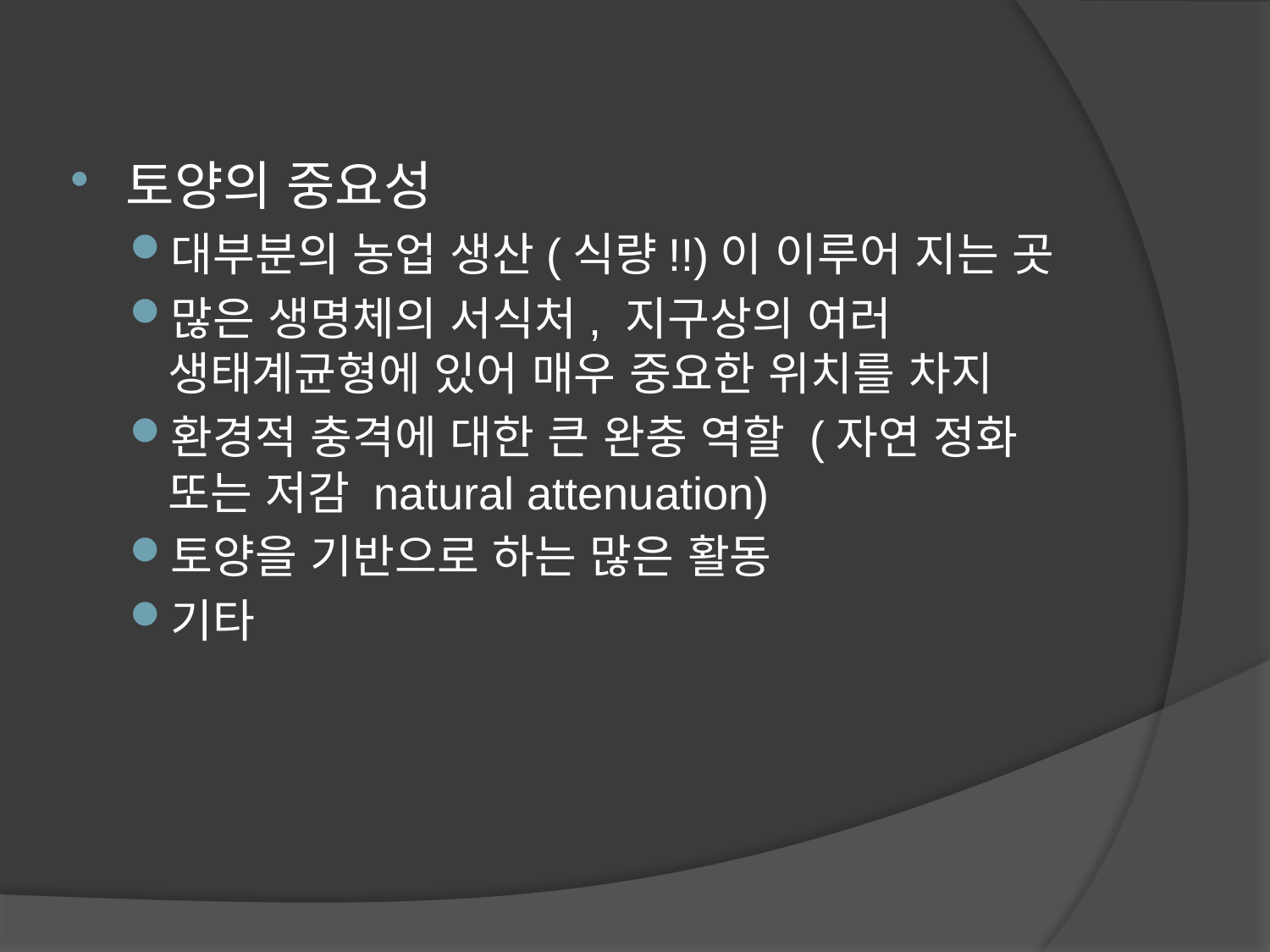

토양의 중요성
대부분의 농업 생산(식량!!)이 이루어 지는 곳
많은 생명체의 서식처, 지구상의 여러 생태계균형에 있어 매우 중요한 위치를 차지
환경적 충격에 대한 큰 완충 역할 (자연 정화 또는 저감 natural attenuation)
토양을 기반으로 하는 많은 활동
기타